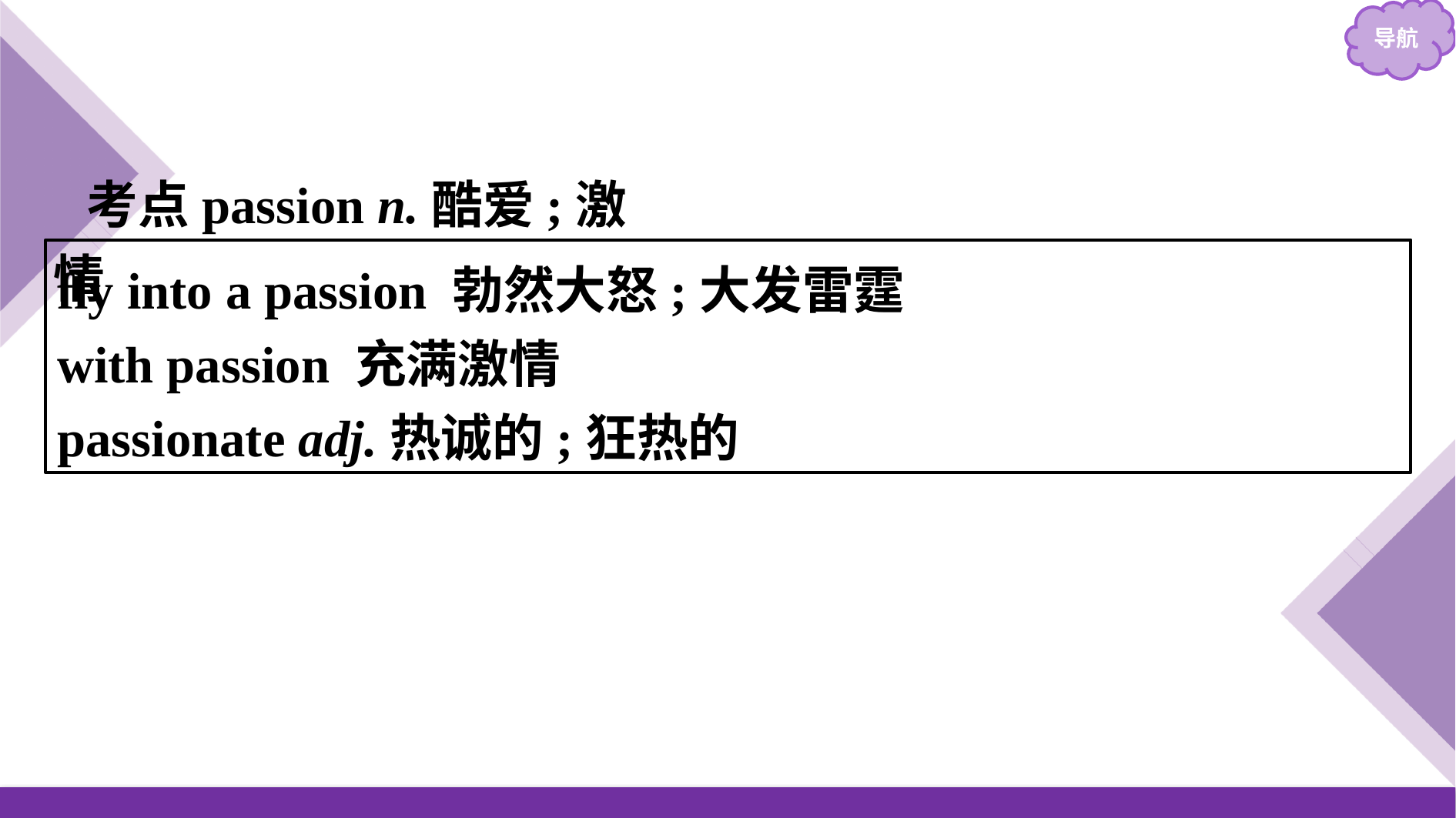

考点passion n.酷爱;激情
fly into a passion 勃然大怒;大发雷霆
with passion 充满激情
passionate adj.热诚的;狂热的